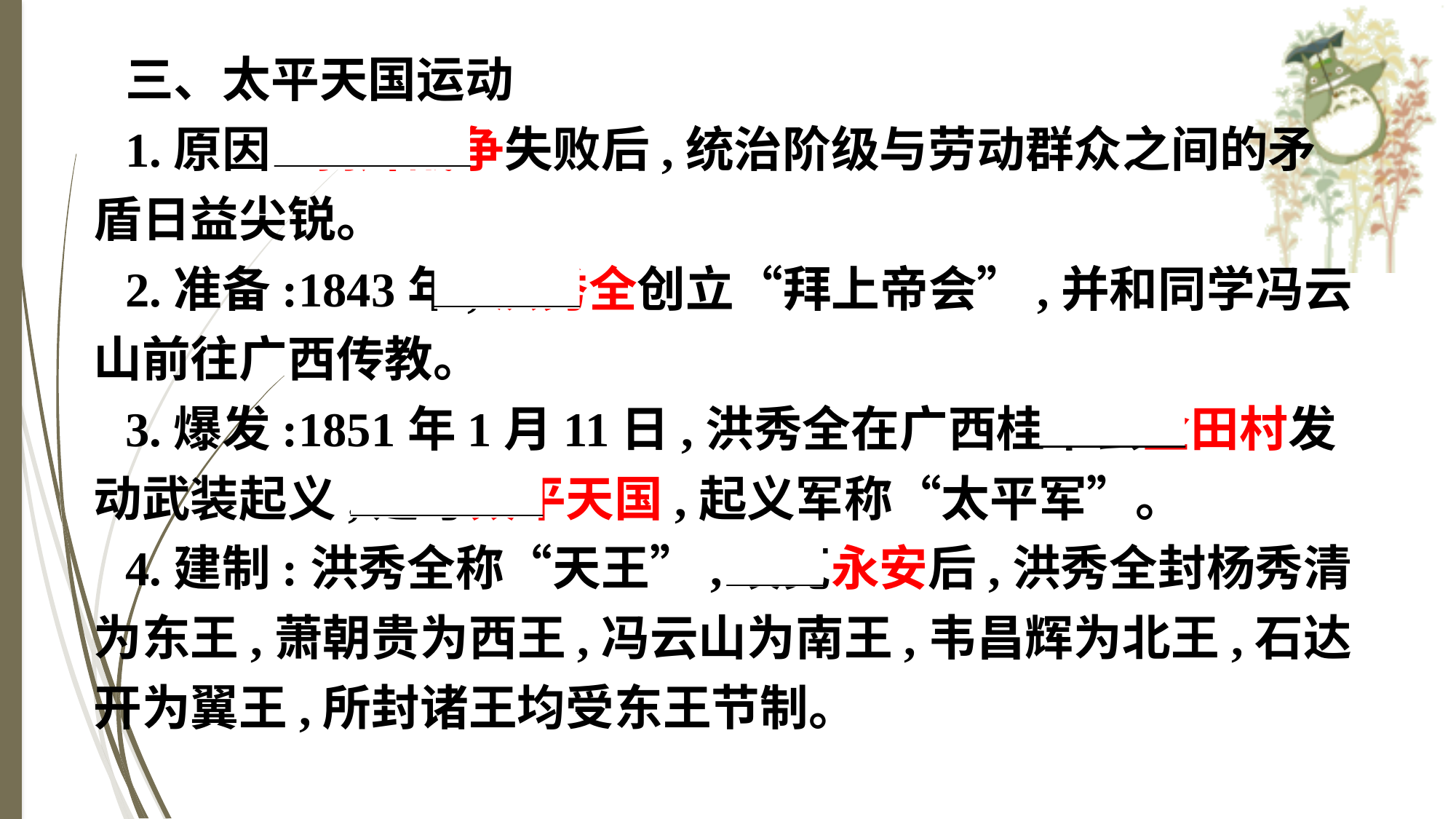

三、太平天国运动
1.原因:鸦片战争失败后,统治阶级与劳动群众之间的矛盾日益尖锐。
2.准备:1843年,洪秀全创立“拜上帝会”,并和同学冯云山前往广西传教。
3.爆发:1851年1月11日,洪秀全在广西桂平县金田村发动武装起义,建号太平天国,起义军称“太平军”。
4.建制:洪秀全称“天王”,攻克永安后,洪秀全封杨秀清为东王,萧朝贵为西王,冯云山为南王,韦昌辉为北王,石达开为翼王,所封诸王均受东王节制。